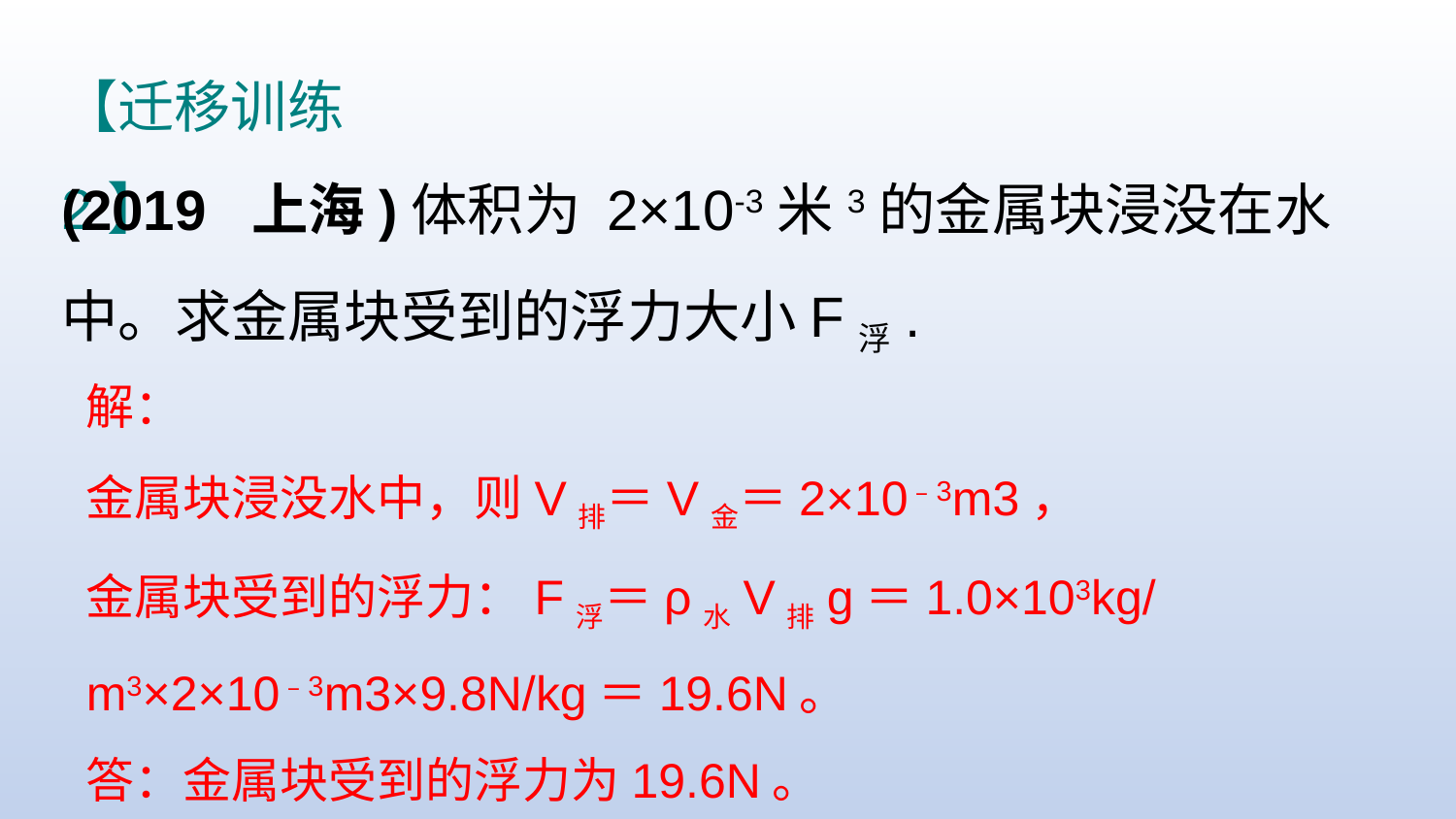

【迁移训练2】
(2019  上海)体积为 2×10-3米3的金属块浸没在水中。求金属块受到的浮力大小F浮.
解：
金属块浸没水中，则V排＝V金＝2×10﹣3m3，
金属块受到的浮力：F浮＝ρ水V排g＝1.0×103kg/m3×2×10﹣3m3×9.8N/kg＝19.6N。
答：金属块受到的浮力为19.6N。